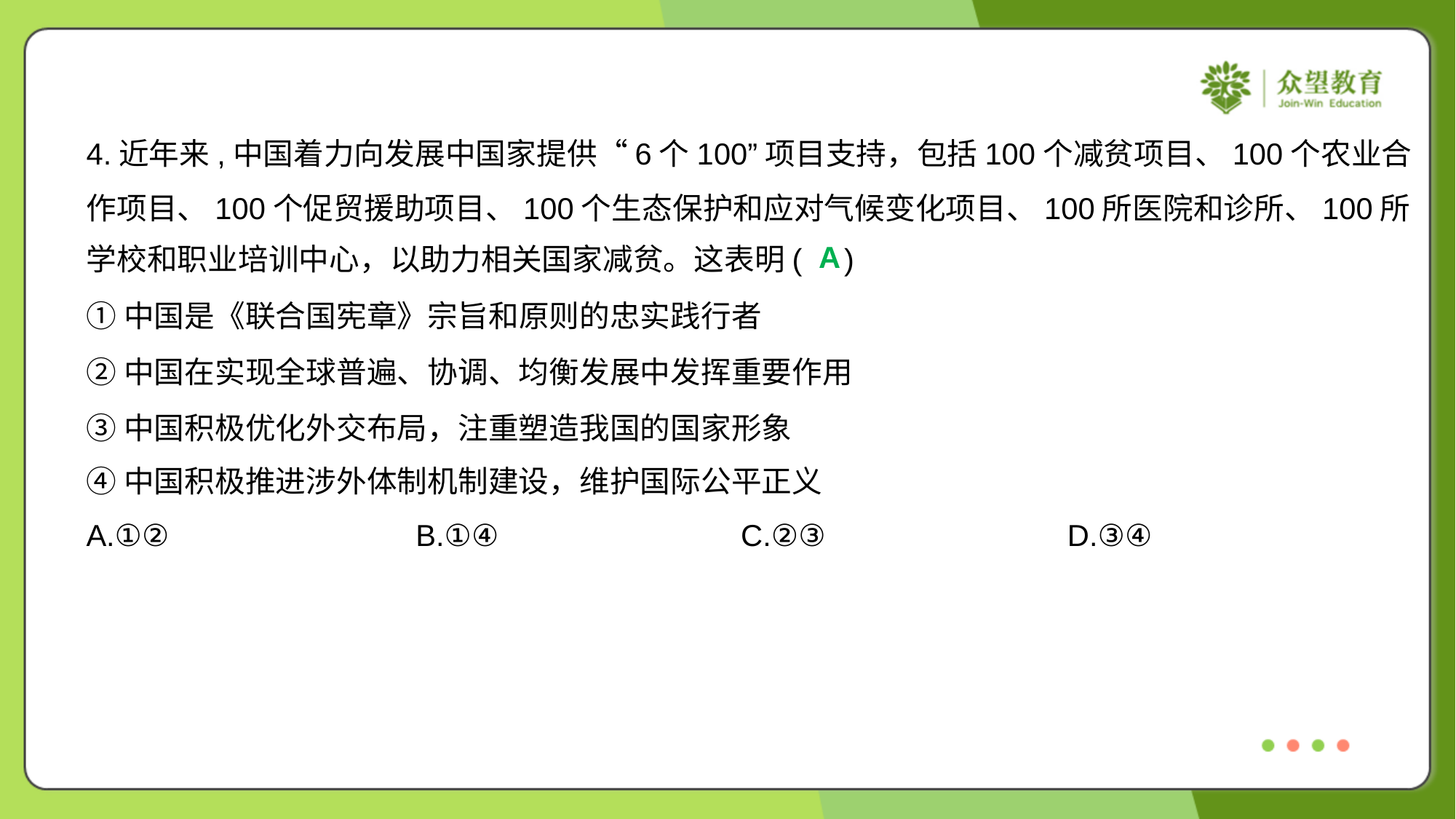

4.近年来,中国着力向发展中国家提供“6个100”项目支持，包括100个减贫项目、100个农业合
作项目、100个促贸援助项目、100个生态保护和应对气候变化项目、100所医院和诊所、100所
学校和职业培训中心，以助力相关国家减贫。这表明(     )
A
①中国是《联合国宪章》宗旨和原则的忠实践行者
②中国在实现全球普遍、协调、均衡发展中发挥重要作用
③中国积极优化外交布局，注重塑造我国的国家形象
④中国积极推进涉外体制机制建设，维护国际公平正义
A.①②	B.①④	C.②③	D.③④